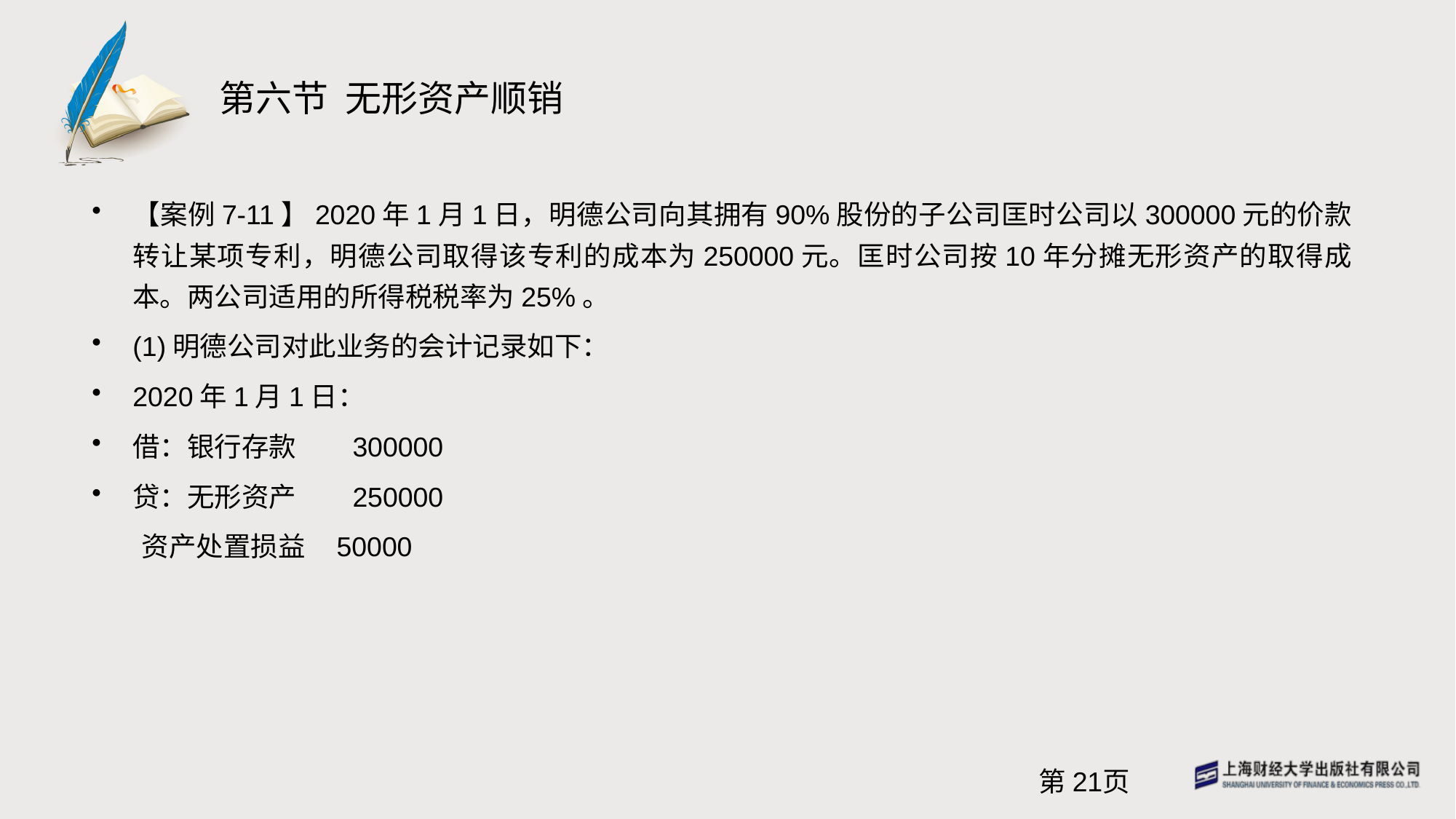

# 第六节  无形资产顺销
【案例7-11】2020年1月1日，明德公司向其拥有90%股份的子公司匡时公司以300000元的价款转让某项专利，明德公司取得该专利的成本为250000元。匡时公司按10年分摊无形资产的取得成本。两公司适用的所得税税率为25%。
(1)明德公司对此业务的会计记录如下：
2020年1月1日：
借：银行存款        300000
贷：无形资产        250000
       资产处置损益    50000

21